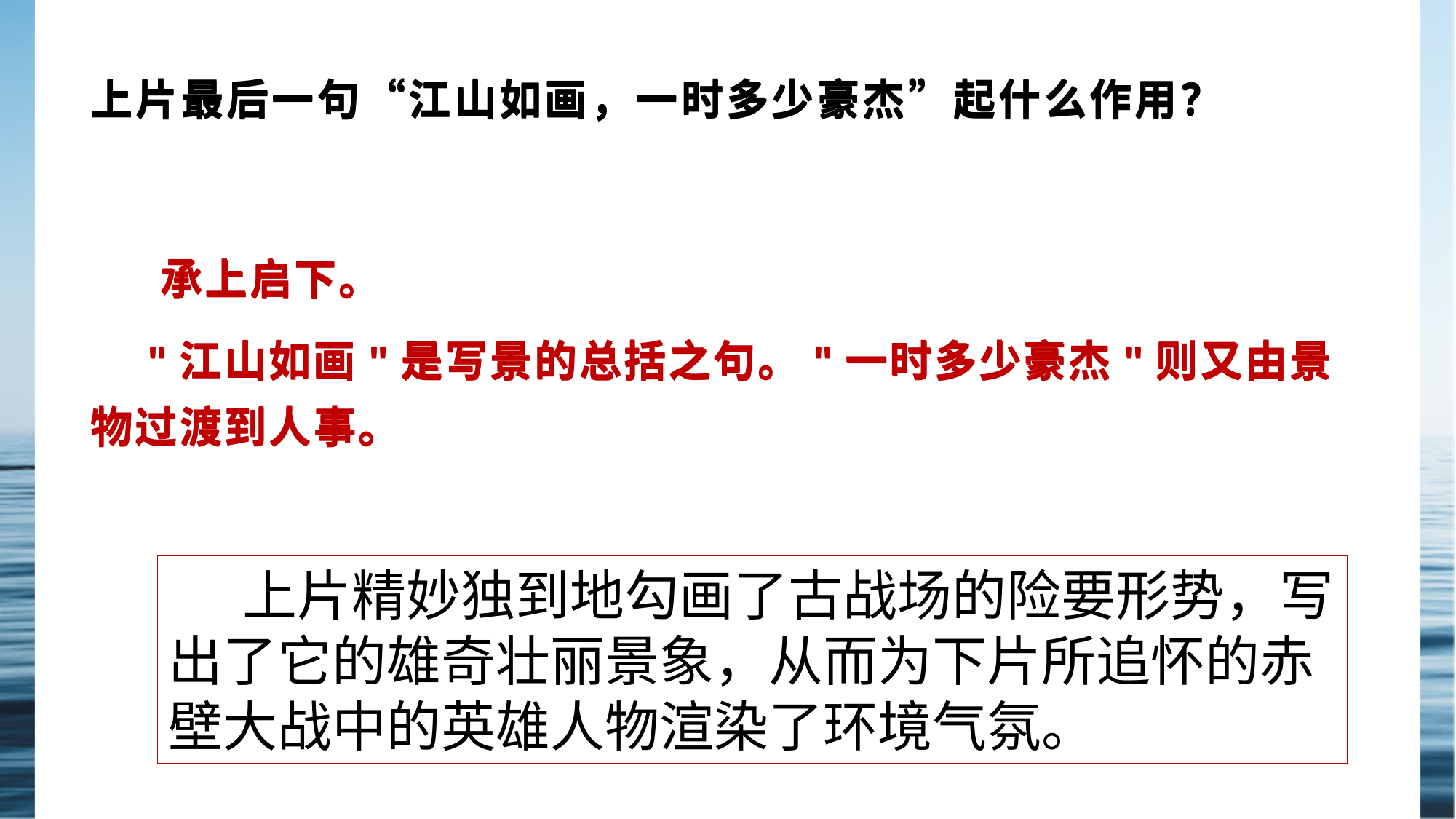

上片最后一句“江山如画，一时多少豪杰”起什么作用？
# 上片最后一句“江山如画，一时多少豪杰”起什么作用？
     承上启下。
    "江山如画"是写景的总括之句。"一时多少豪杰"则又由景物过渡到人事。
     承上启下。
    "江山如画"是写景的总括之句。"一时多少豪杰"则又由景物过渡到人事。
     上片精妙独到地勾画了古战场的险要形势，写出了它的雄奇壮丽景象，从而为下片所追怀的赤壁大战中的英雄人物渲染了环境气氛。